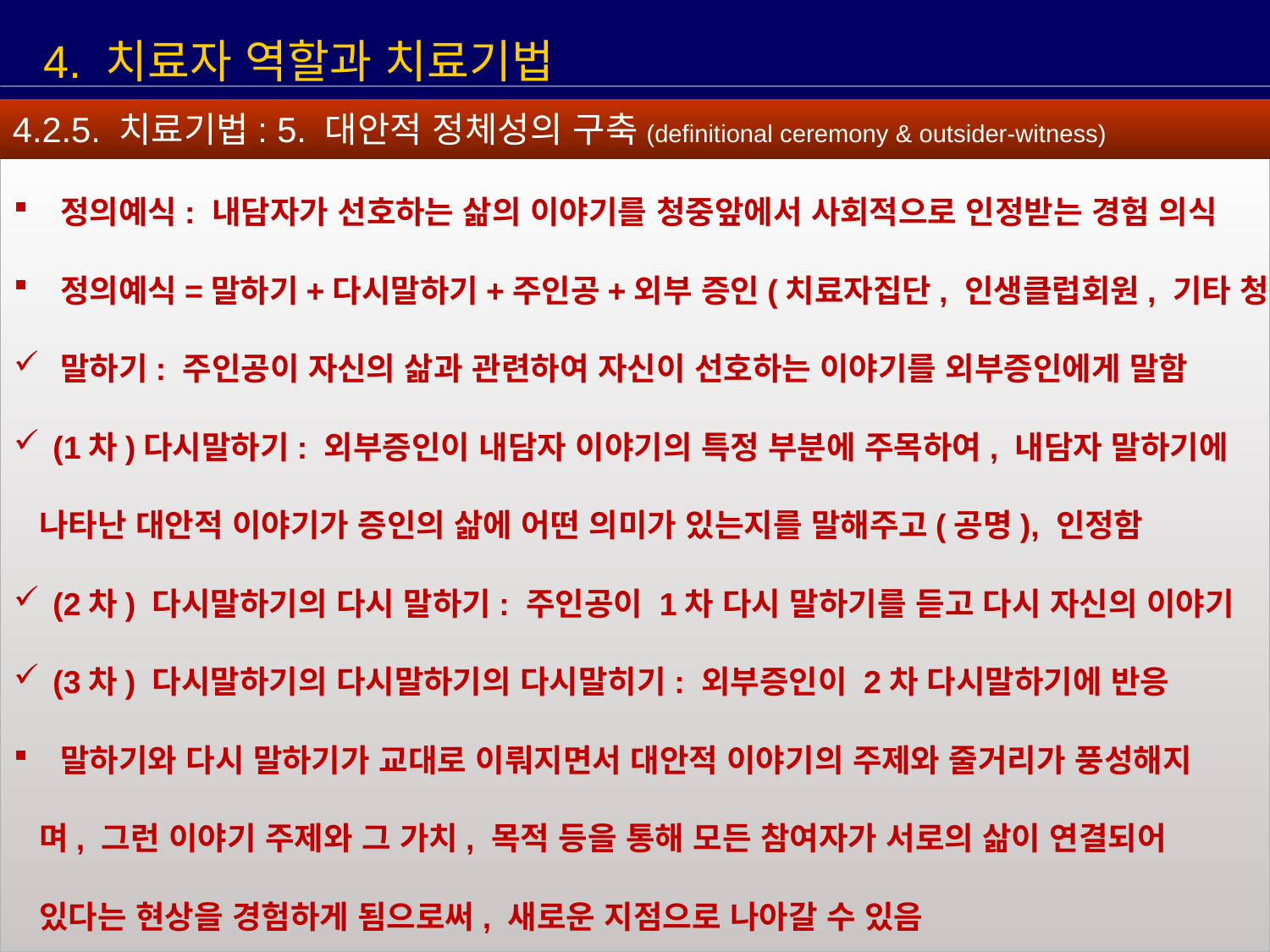

4. 치료자 역할과 치료기법

4.2.5. 치료기법: 5. 대안적 정체성의 구축(definitional ceremony & outsider-witness)
 정의예식: 내담자가 선호하는 삶의 이야기를 청중앞에서 사회적으로 인정받는 경험 의식
 정의예식=말하기+다시말하기+주인공+외부 증인(치료자집단, 인생클럽회원, 기타 청중)
 말하기: 주인공이 자신의 삶과 관련하여 자신이 선호하는 이야기를 외부증인에게 말함
 (1차)다시말하기: 외부증인이 내담자 이야기의 특정 부분에 주목하여, 내담자 말하기에
  나타난 대안적 이야기가 증인의 삶에 어떤 의미가 있는지를 말해주고(공명), 인정함
 (2차) 다시말하기의 다시 말하기: 주인공이 1차 다시 말하기를 듣고 다시 자신의 이야기
 (3차) 다시말하기의 다시말하기의 다시말히기: 외부증인이 2차 다시말하기에 반응
 말하기와 다시 말하기가 교대로 이뤄지면서 대안적 이야기의 주제와 줄거리가 풍성해지
  며, 그런 이야기 주제와 그 가치, 목적 등을 통해 모든 참여자가 서로의 삶이 연결되어
  있다는 현상을 경험하게 됨으로써, 새로운 지점으로 나아갈 수 있음